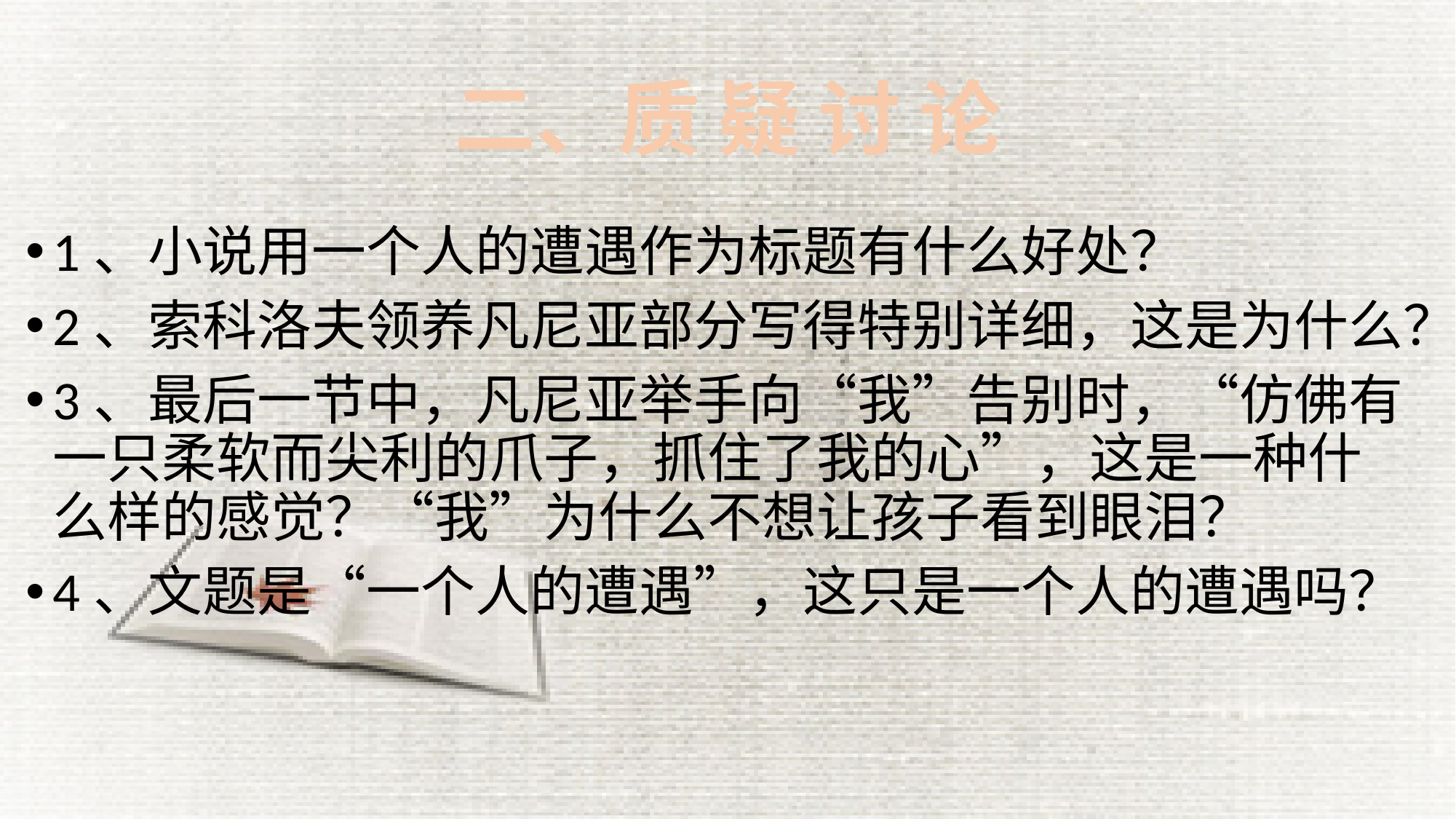

# 二、质 疑 讨 论
1、小说用一个人的遭遇作为标题有什么好处？
2、索科洛夫领养凡尼亚部分写得特别详细，这是为什么？
3、最后一节中，凡尼亚举手向“我”告别时，“仿佛有一只柔软而尖利的爪子，抓住了我的心”，这是一种什么样的感觉？“我”为什么不想让孩子看到眼泪？
4、文题是“一个人的遭遇”，这只是一个人的遭遇吗？